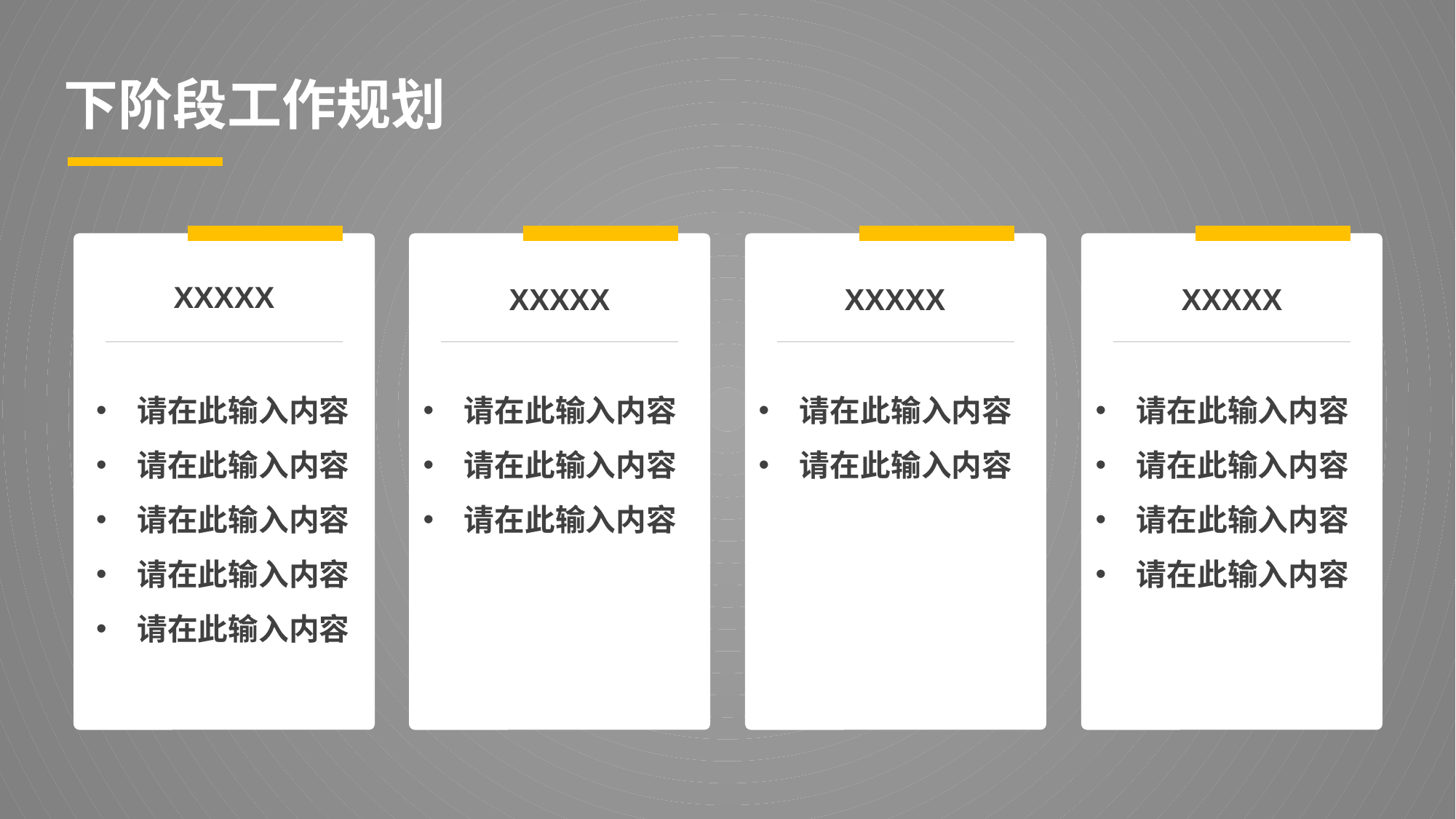

下阶段工作规划

XXXXX
XXXXX
XXXXX
XXXXX
请在此输入内容
请在此输入内容
请在此输入内容
请在此输入内容
请在此输入内容

请在此输入内容
请在此输入内容
请在此输入内容
请在此输入内容
请在此输入内容
请在此输入内容
请在此输入内容
请在此输入内容
请在此输入内容